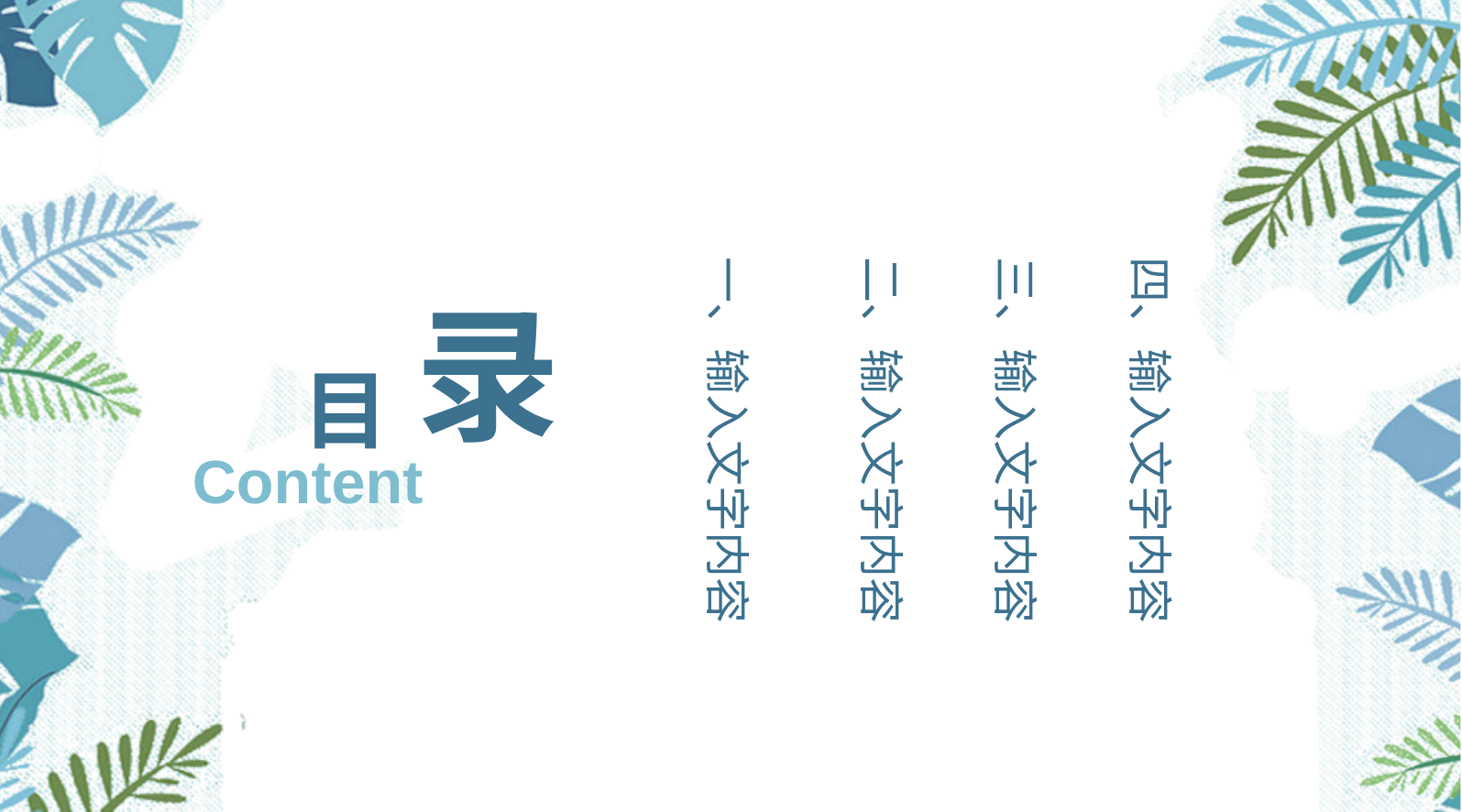

一、输入文字内容
二、输入文字内容
三、输入文字内容
四、输入文字内容
录
目
Content